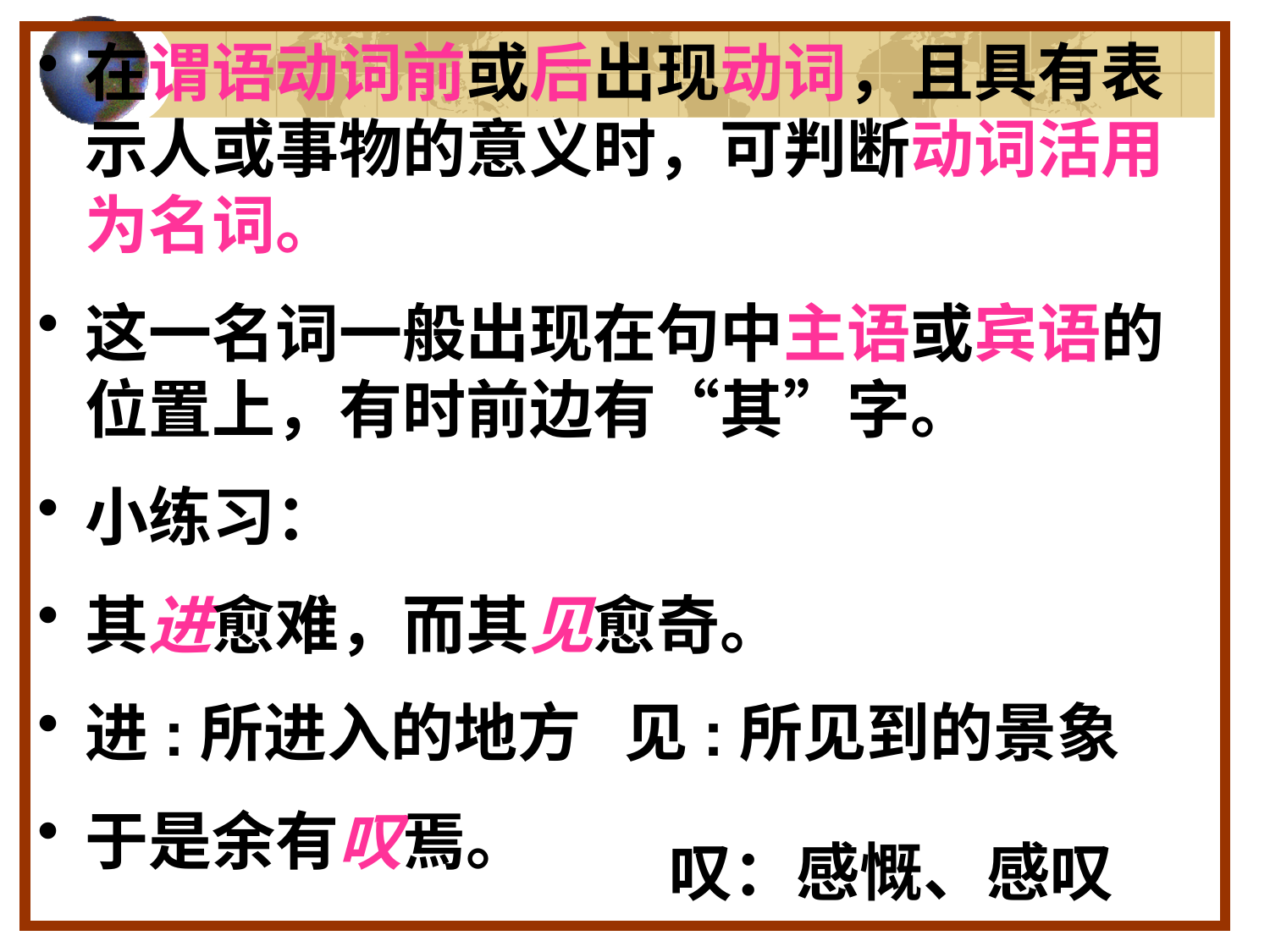

在谓语动词前或后出现动词，且具有表示人或事物的意义时，可判断动词活用为名词。
这一名词一般出现在句中主语或宾语的位置上，有时前边有“其”字。
小练习：
其进愈难，而其见愈奇。
进:所进入的地方   见:所见到的景象
于是余有叹焉。

叹：感慨、感叹